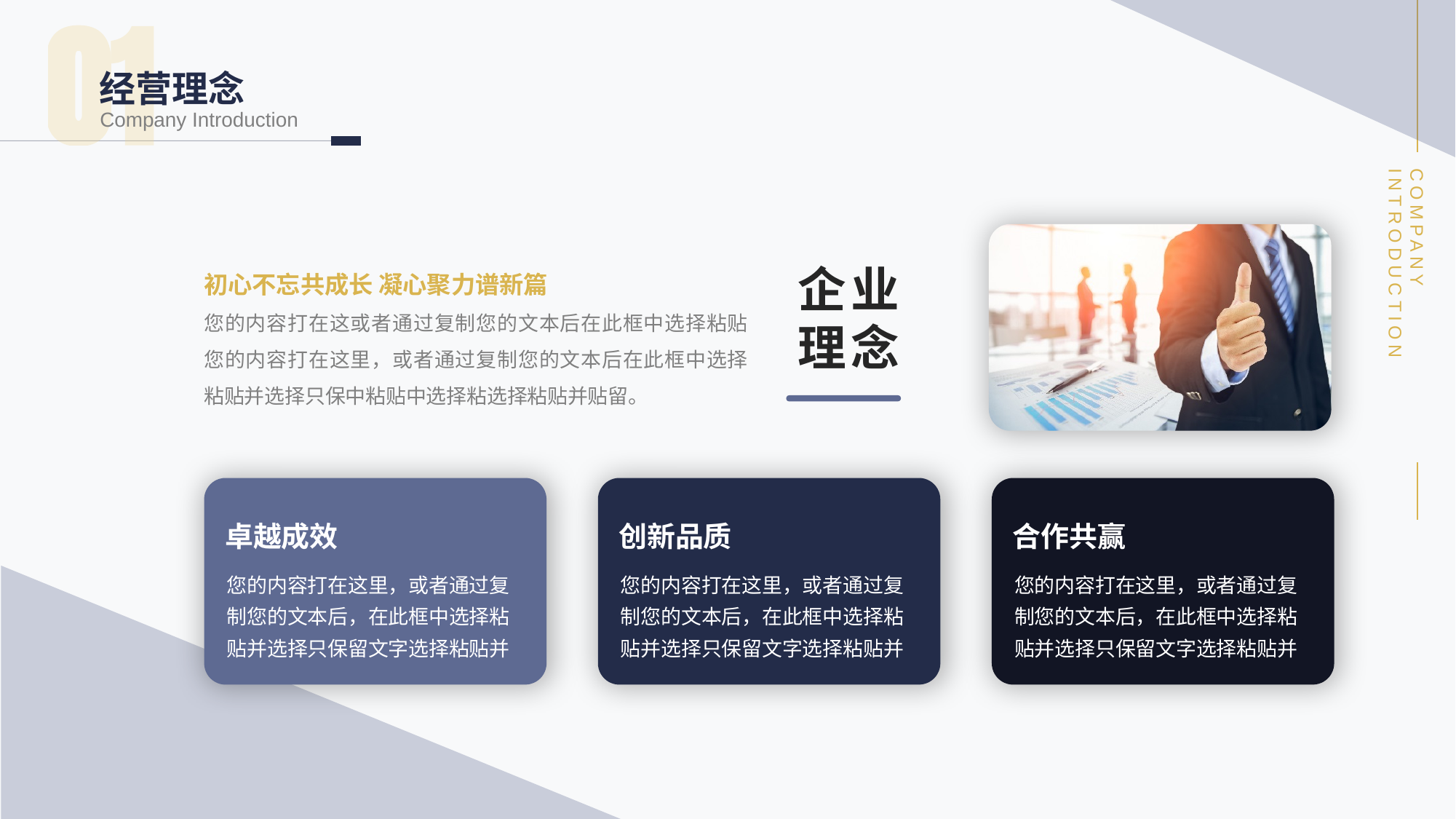

01
经营理念
Company Introduction

企业
理念

初心不忘共成长 凝心聚力谱新篇
您的内容打在这或者通过复制您的文本后在此框中选择粘贴您的内容打在这里，或者通过复制您的文本后在此框中选择粘贴并选择只保中粘贴中选择粘选择粘贴并贴留。

卓越成效
您的内容打在这里，或者通过复制您的文本后，在此框中选择粘贴并选择只保留文字选择粘贴并

创新品质
您的内容打在这里，或者通过复制您的文本后，在此框中选择粘贴并选择只保留文字选择粘贴并

合作共赢
您的内容打在这里，或者通过复制您的文本后，在此框中选择粘贴并选择只保留文字选择粘贴并